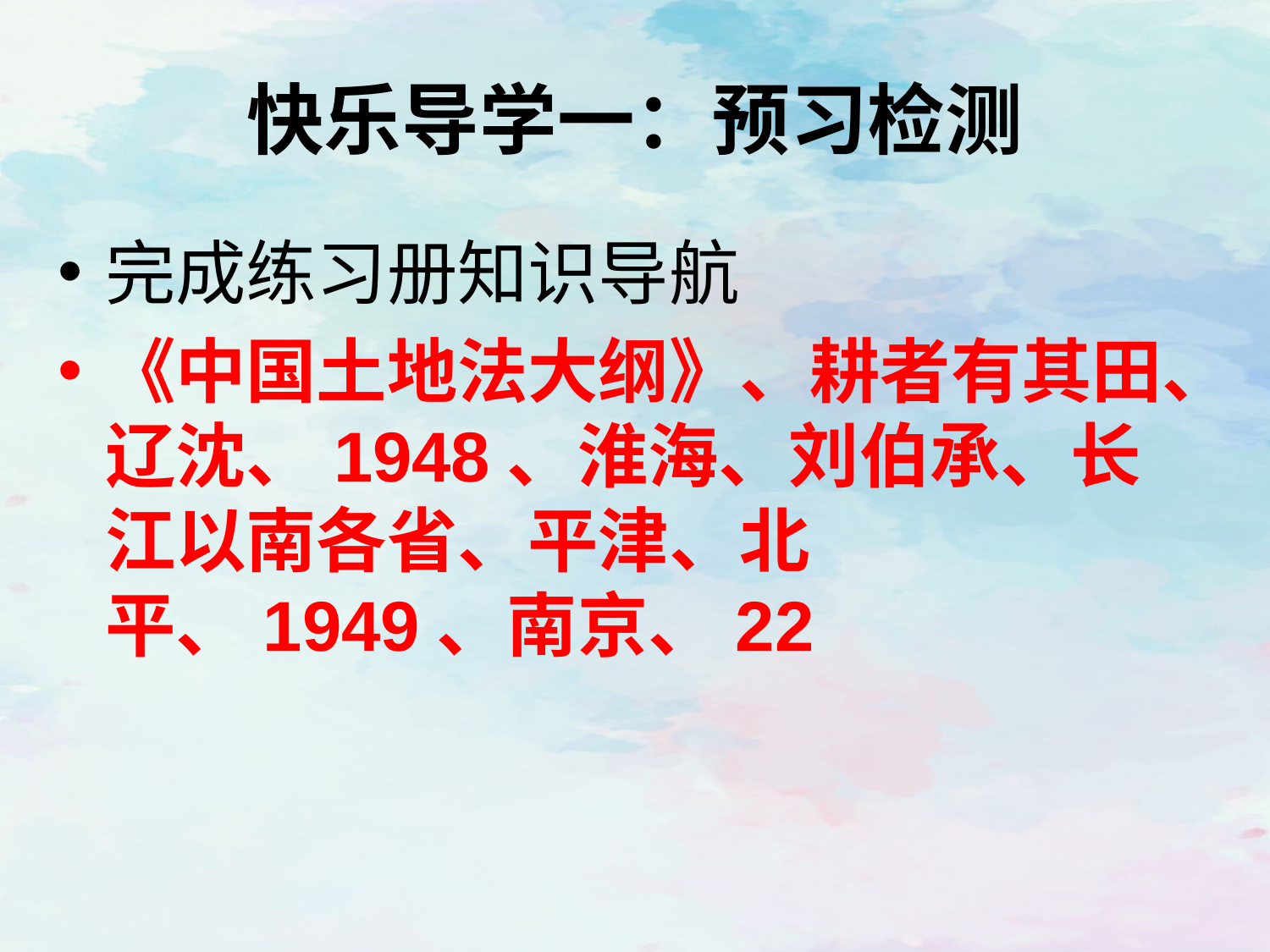

# 快乐导学一：预习检测
完成练习册知识导航
《中国土地法大纲》、耕者有其田、辽沈、1948、淮海、刘伯承、长江以南各省、平津、北平、1949、南京、22